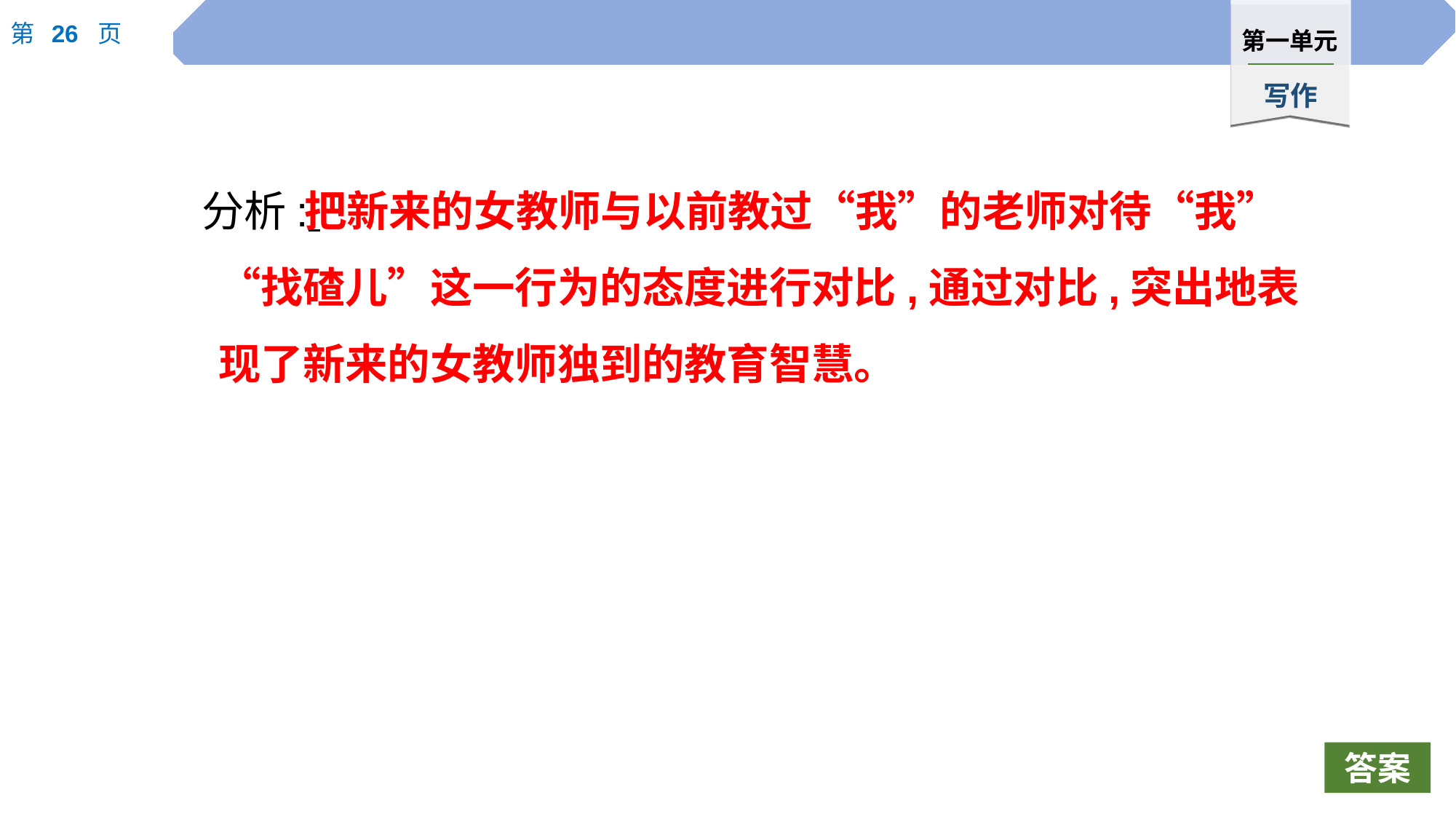

分析:
把新来的女教师与以前教过“我”的老师对待“我”“找碴儿”这一行为的态度进行对比,通过对比,突出地表现了新来的女教师独到的教育智慧。
答案